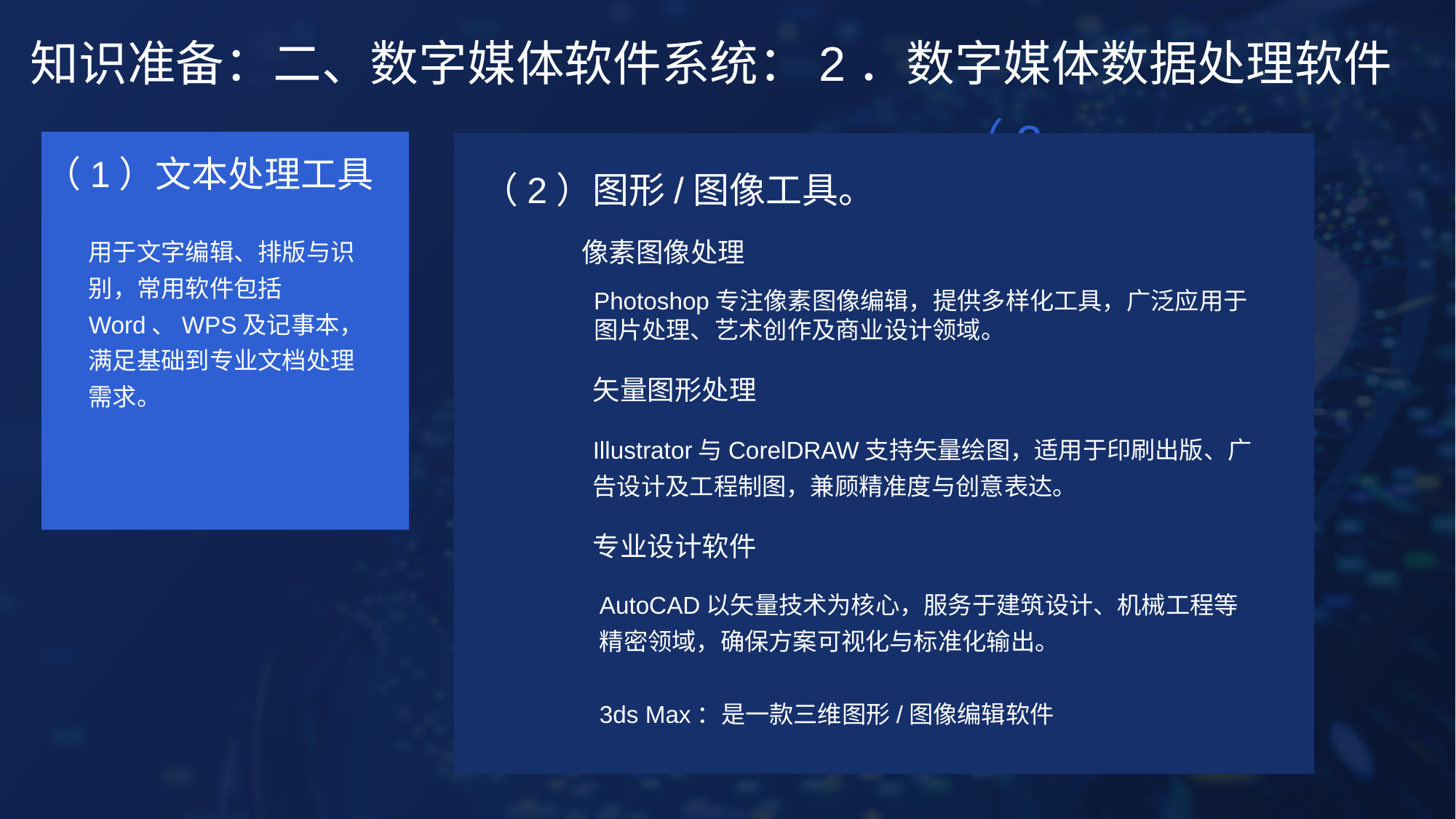

知识准备：二、数字媒体软件系统：2．数字媒体数据处理软件
（2）

（1）文本处理工具
（2）图形/图像工具。
用于文字编辑、排版与识别，常用软件包括Word、WPS及记事本，满足基础到专业文档处理需求。
像素图像处理
Photoshop专注像素图像编辑，提供多样化工具，广泛应用于图片处理、艺术创作及商业设计领域。
矢量图形处理
Illustrator与CorelDRAW支持矢量绘图，适用于印刷出版、广告设计及工程制图，兼顾精准度与创意表达。
专业设计软件
AutoCAD以矢量技术为核心，服务于建筑设计、机械工程等精密领域，确保方案可视化与标准化输出。
3ds Max：是一款三维图形/图像编辑软件